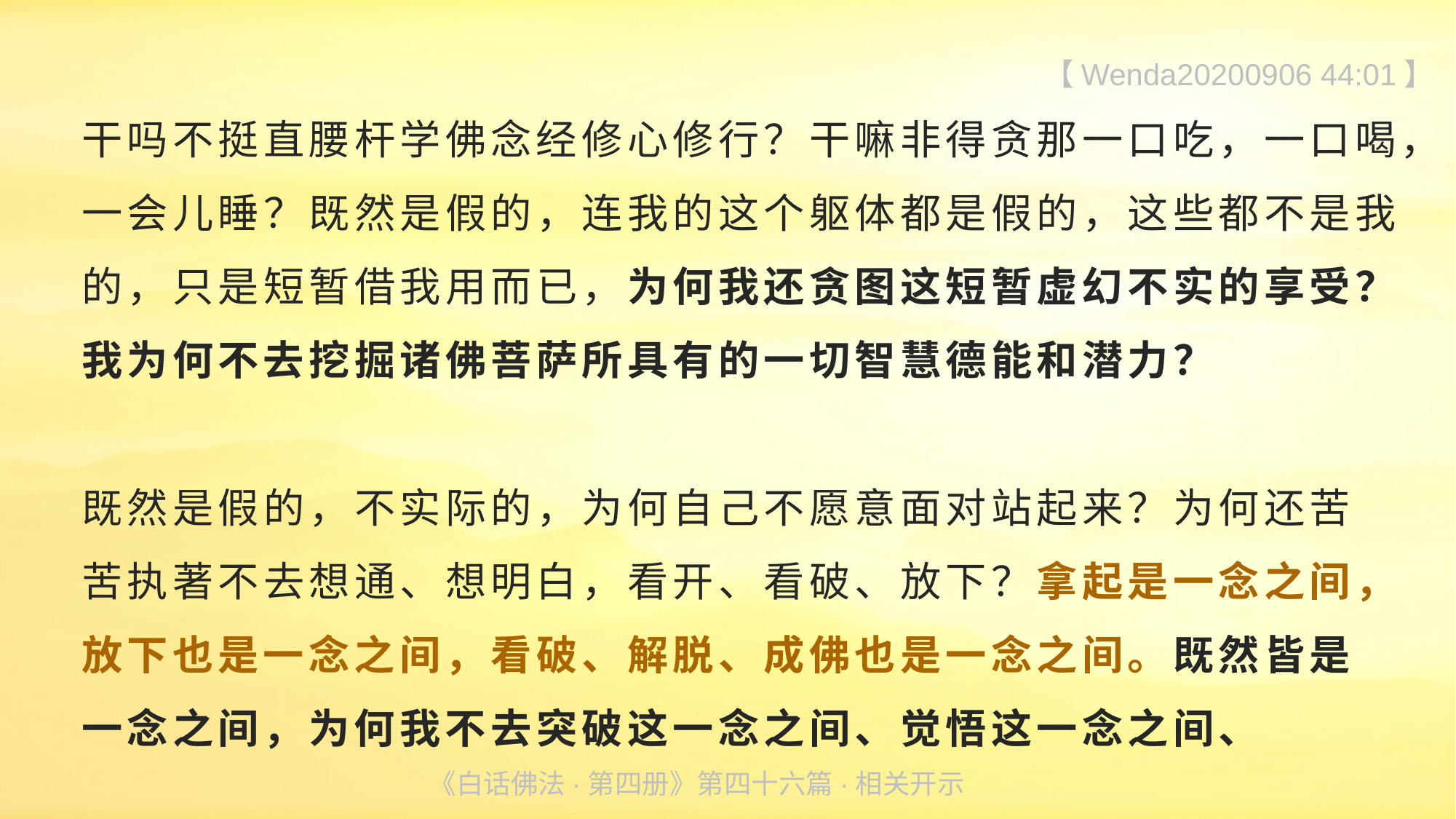

【Wenda20200906 44:01】
干吗不挺直腰杆学佛念经修心修行？干嘛非得贪那一口吃，一口喝，一会儿睡？既然是假的，连我的这个躯体都是假的，这些都不是我的，只是短暂借我用而已，为何我还贪图这短暂虚幻不实的享受？我为何不去挖掘诸佛菩萨所具有的一切智慧德能和潜力？

既然是假的，不实际的，为何自己不愿意面对站起来？为何还苦
苦执著不去想通、想明白，看开、看破、放下？拿起是一念之间，放下也是一念之间，看破、解脱、成佛也是一念之间。既然皆是
一念之间，为何我不去突破这一念之间、觉悟这一念之间、
《白话佛法·第四册》第四十六篇·相关开示